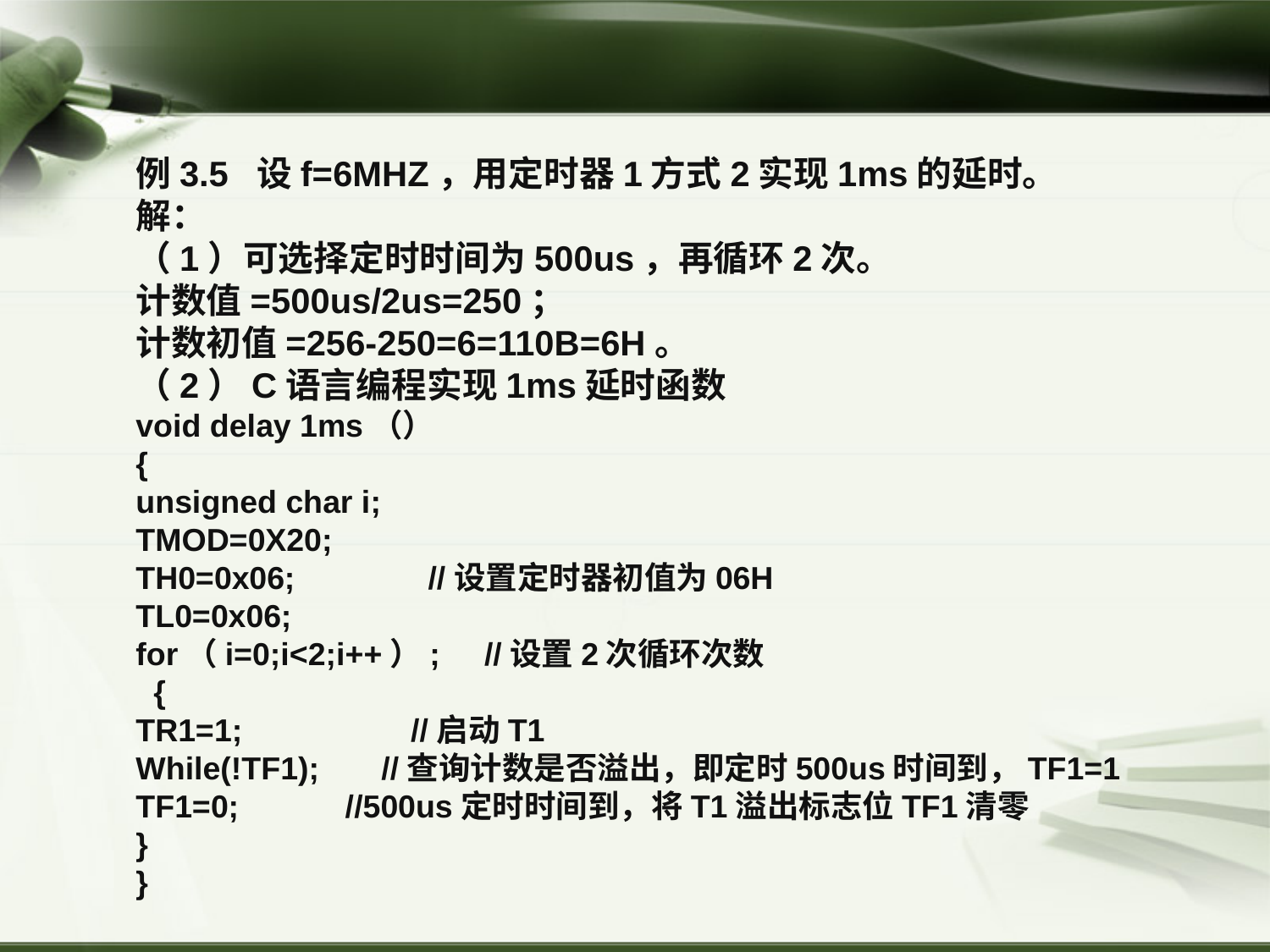

例3.5  设f=6MHZ，用定时器1方式2实现1ms的延时。
解：
（1）可选择定时时间为500us，再循环2次。
计数值=500us/2us=250；
计数初值=256-250=6=110B=6H。
（2）C语言编程实现1ms延时函数
void delay 1ms（）
{
unsigned char i;
TMOD=0X20;
TH0=0x06;               //设置定时器初值为06H
TL0=0x06;
for（i=0;i<2;i++）;     //设置2次循环次数
  {
TR1=1;                   //启动T1
While(!TF1);       //查询计数是否溢出，即定时500us时间到，TF1=1
TF1=0;            //500us定时时间到，将T1溢出标志位TF1清零
}
}